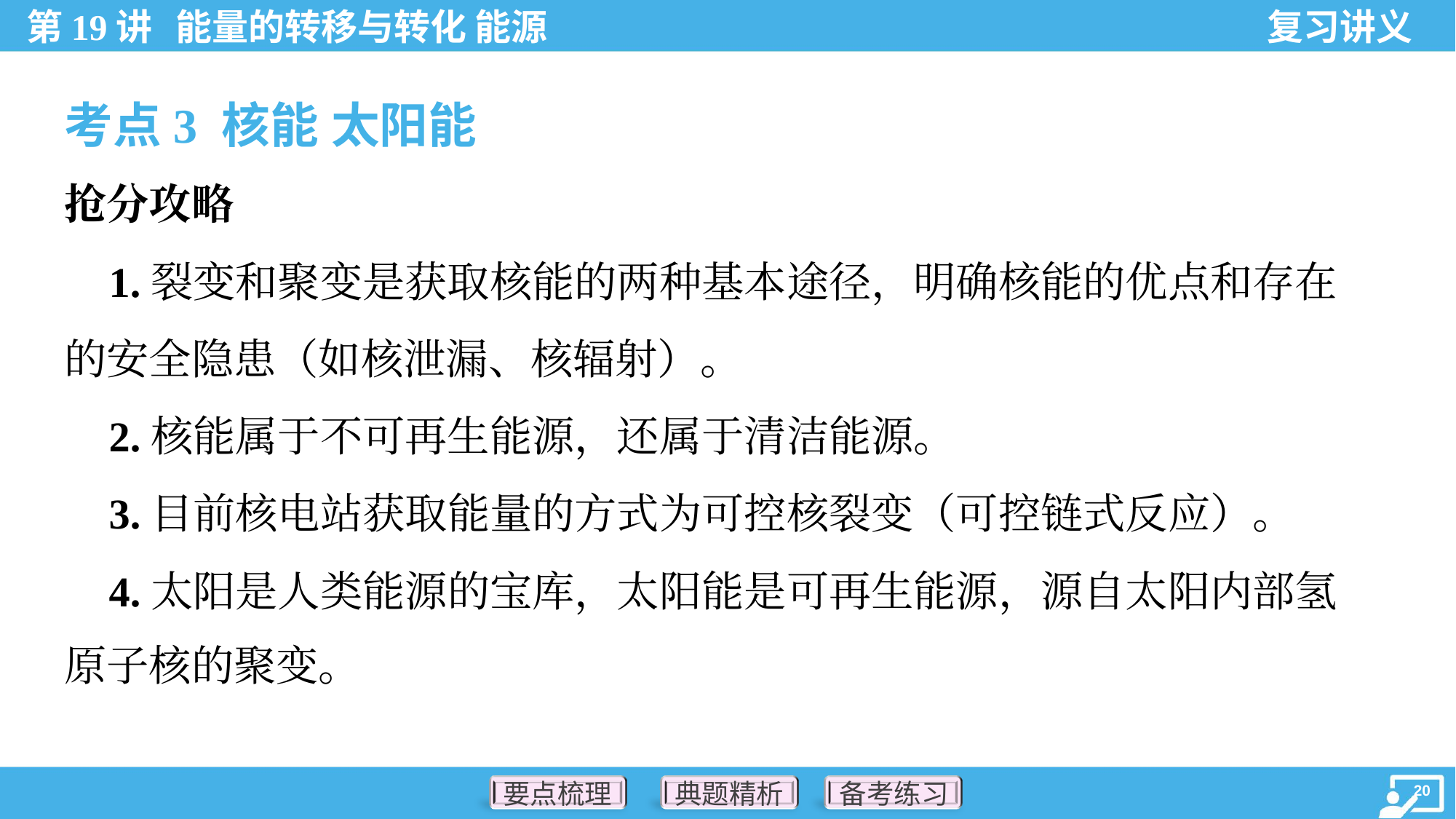

考点3 核能 太阳能
抢分攻略
    1.裂变和聚变是获取核能的两种基本途径，明确核能的优点和存在
的安全隐患（如核泄漏、核辐射）。
    2.核能属于不可再生能源，还属于清洁能源。
    3.目前核电站获取能量的方式为可控核裂变（可控链式反应）。
    4.太阳是人类能源的宝库，太阳能是可再生能源，源自太阳内部氢
原子核的聚变。